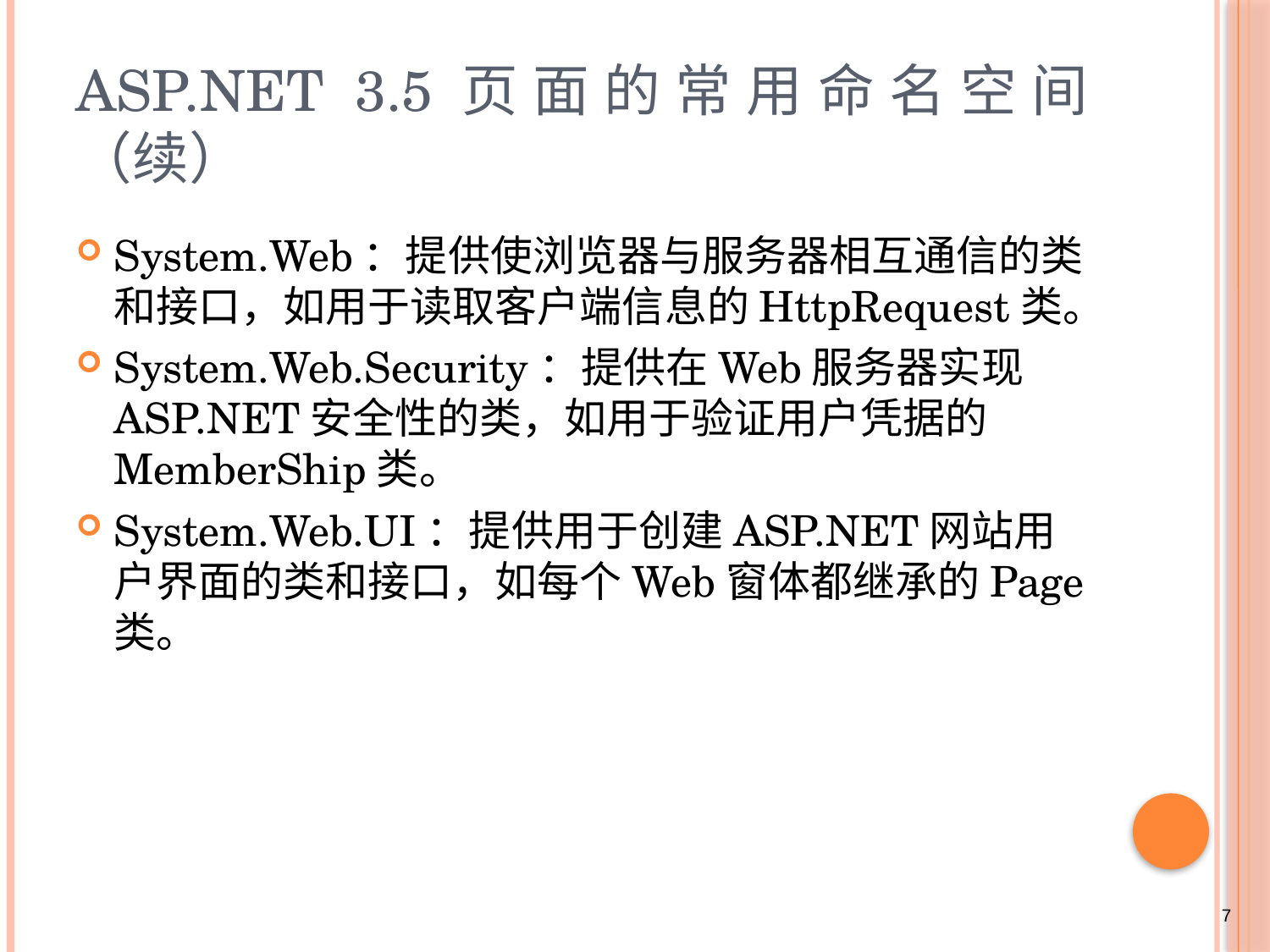

# ASP.NET 3.5页面的常用命名空间（续）
System.Web：提供使浏览器与服务器相互通信的类和接口，如用于读取客户端信息的HttpRequest类。
System.Web.Security：提供在Web服务器实现ASP.NET安全性的类，如用于验证用户凭据的MemberShip类。
System.Web.UI：提供用于创建ASP.NET网站用户界面的类和接口，如每个Web窗体都继承的Page类。
7